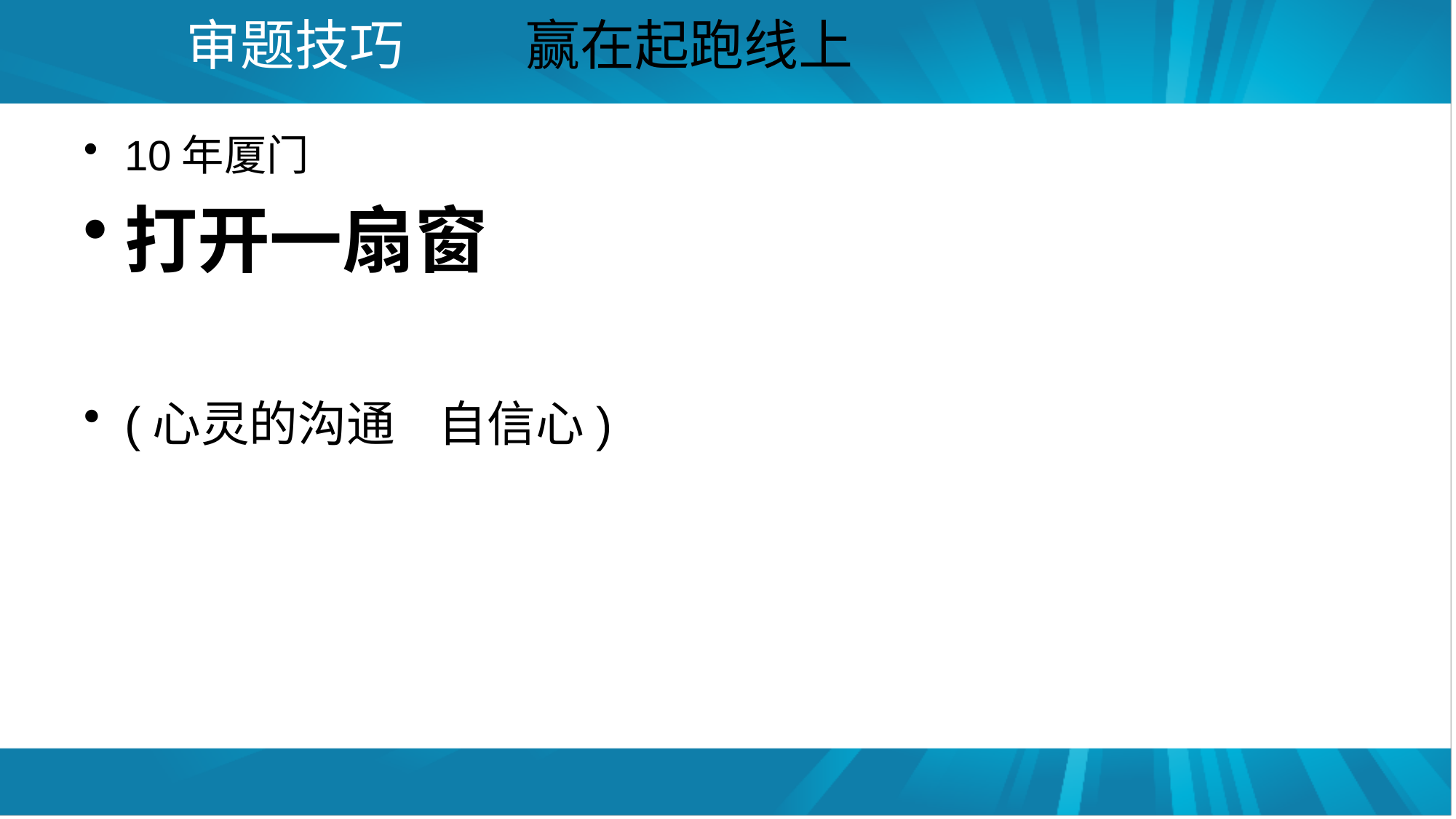

# 审题技巧          赢在起跑线上
10年厦门
打开一扇窗

(心灵的沟通    自信心)